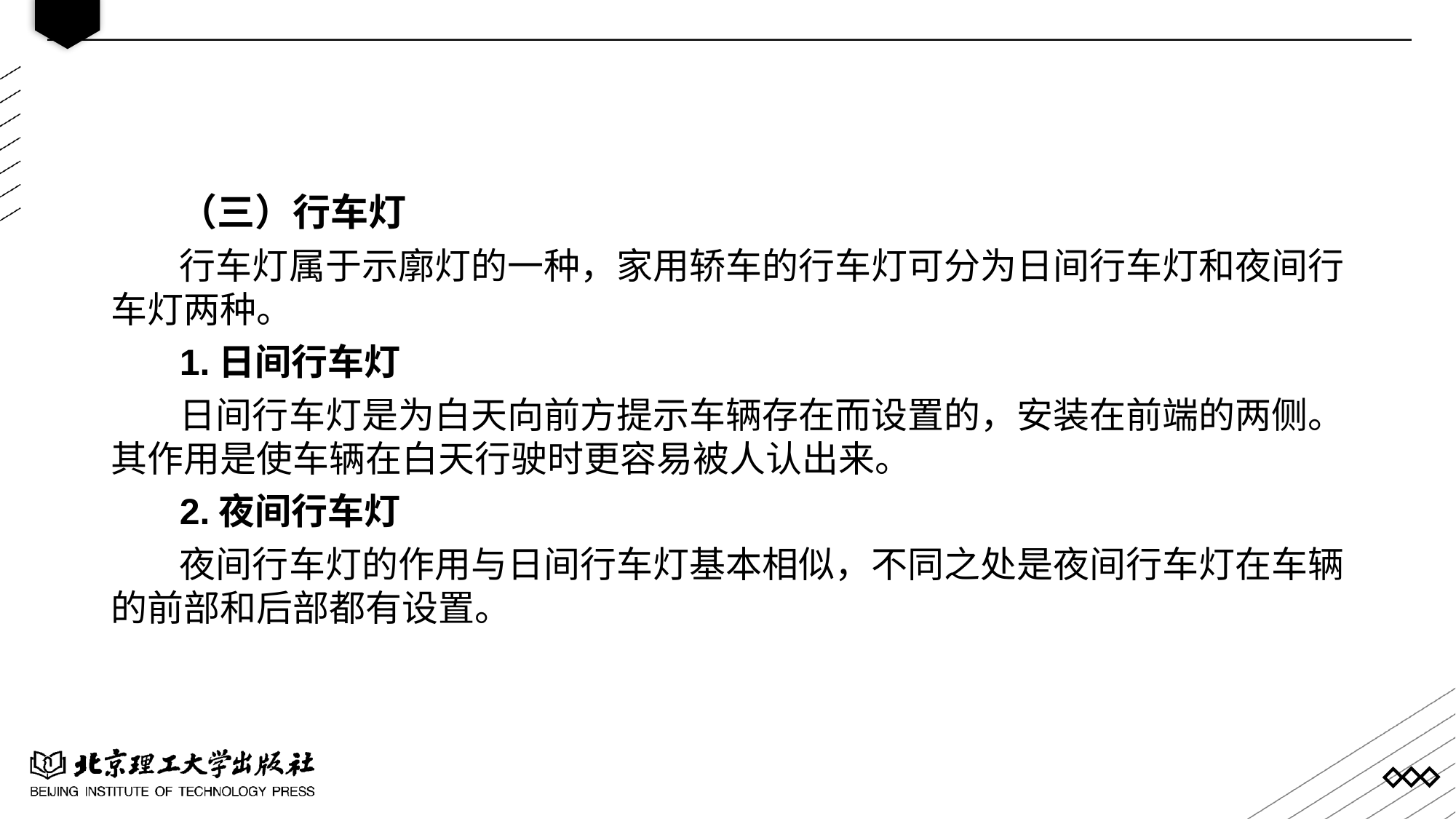

（三）行车灯
行车灯属于示廓灯的一种，家用轿车的行车灯可分为日间行车灯和夜间行车灯两种。
1.日间行车灯
日间行车灯是为白天向前方提示车辆存在而设置的，安装在前端的两侧。其作用是使车辆在白天行驶时更容易被人认出来。
2.夜间行车灯
夜间行车灯的作用与日间行车灯基本相似，不同之处是夜间行车灯在车辆的前部和后部都有设置。